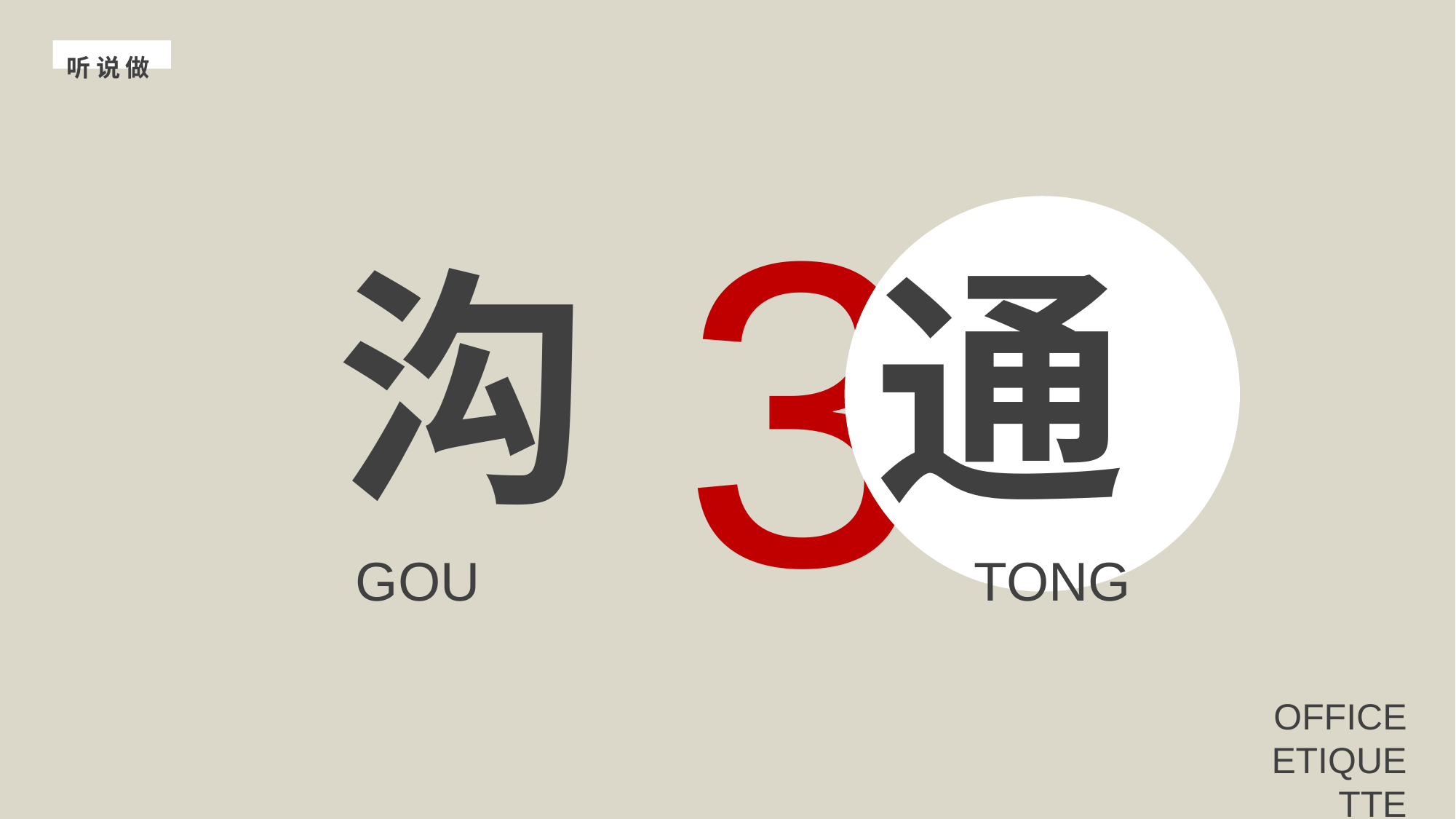

听 说 做
3

沟     通
GOU
TONG
OFFICE ETIQUETTE